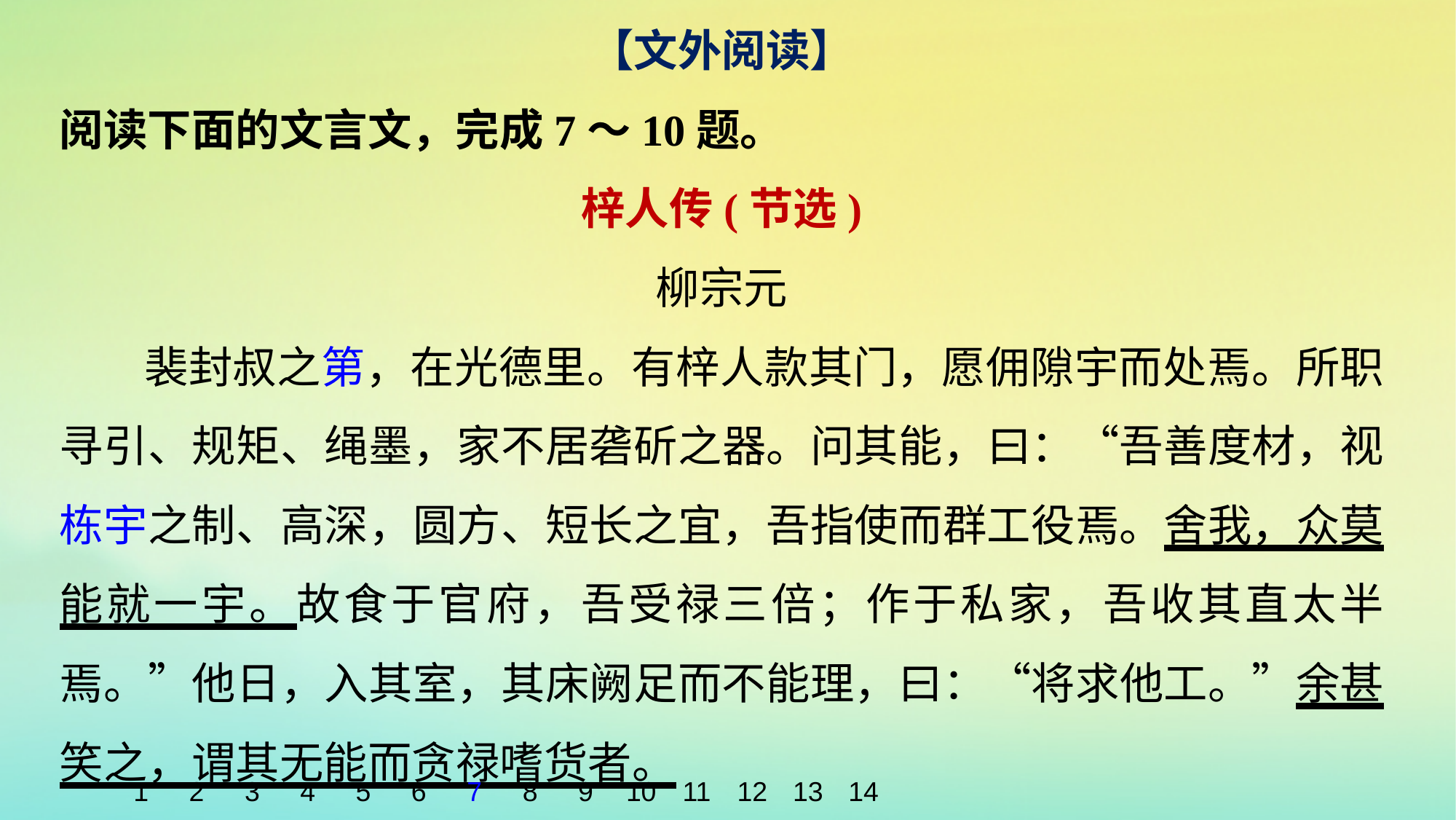

【文外阅读】
阅读下面的文言文，完成7～10题。
梓人传(节选)
柳宗元
裴封叔之第，在光德里。有梓人款其门，愿佣隙宇而处焉。所职寻引、规矩、绳墨，家不居砻斫之器。问其能，曰：“吾善度材，视栋宇之制、高深，圆方、短长之宜，吾指使而群工役焉。舍我，众莫能就一宇。故食于官府，吾受禄三倍；作于私家，吾收其直太半焉。”他日，入其室，其床阙足而不能理，曰：“将求他工。”余甚笑之，谓其无能而贪禄嗜货者。
1
2
3
4
5
6
7
8
9
10
11
12
13
14